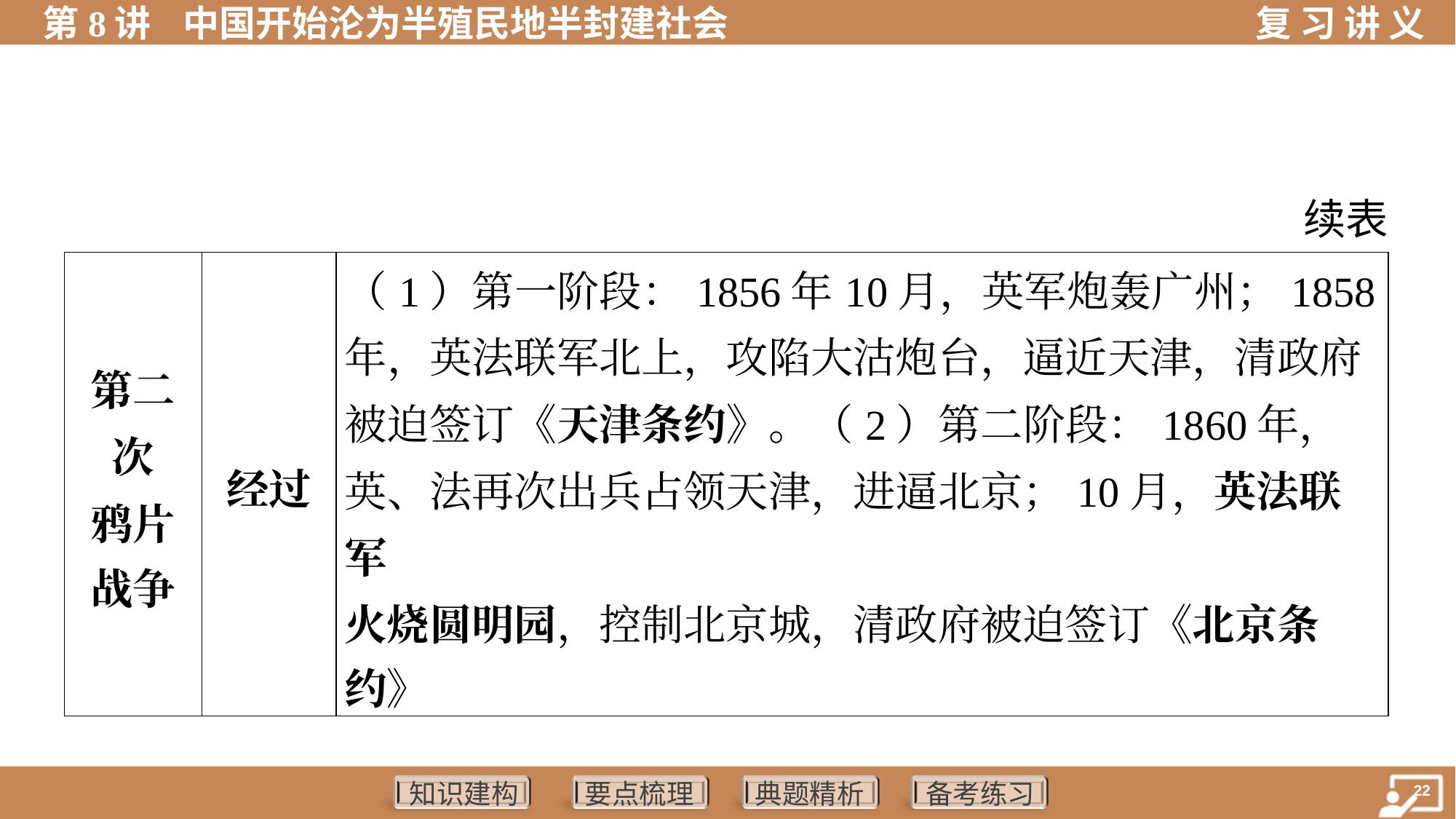

续表
| 第二 次 鸦片 战争 | 经过 | （1）第一阶段：1856年10月，英军炮轰广州；1858 年，英法联军北上，攻陷大沽炮台，逼近天津，清政府 被迫签订《天津条约》。（2）第二阶段：1860年， 英、法再次出兵占领天津，进逼北京；10月，英法联军 火烧圆明园，控制北京城，清政府被迫签订《北京条 约》 |
| --- | --- | --- |